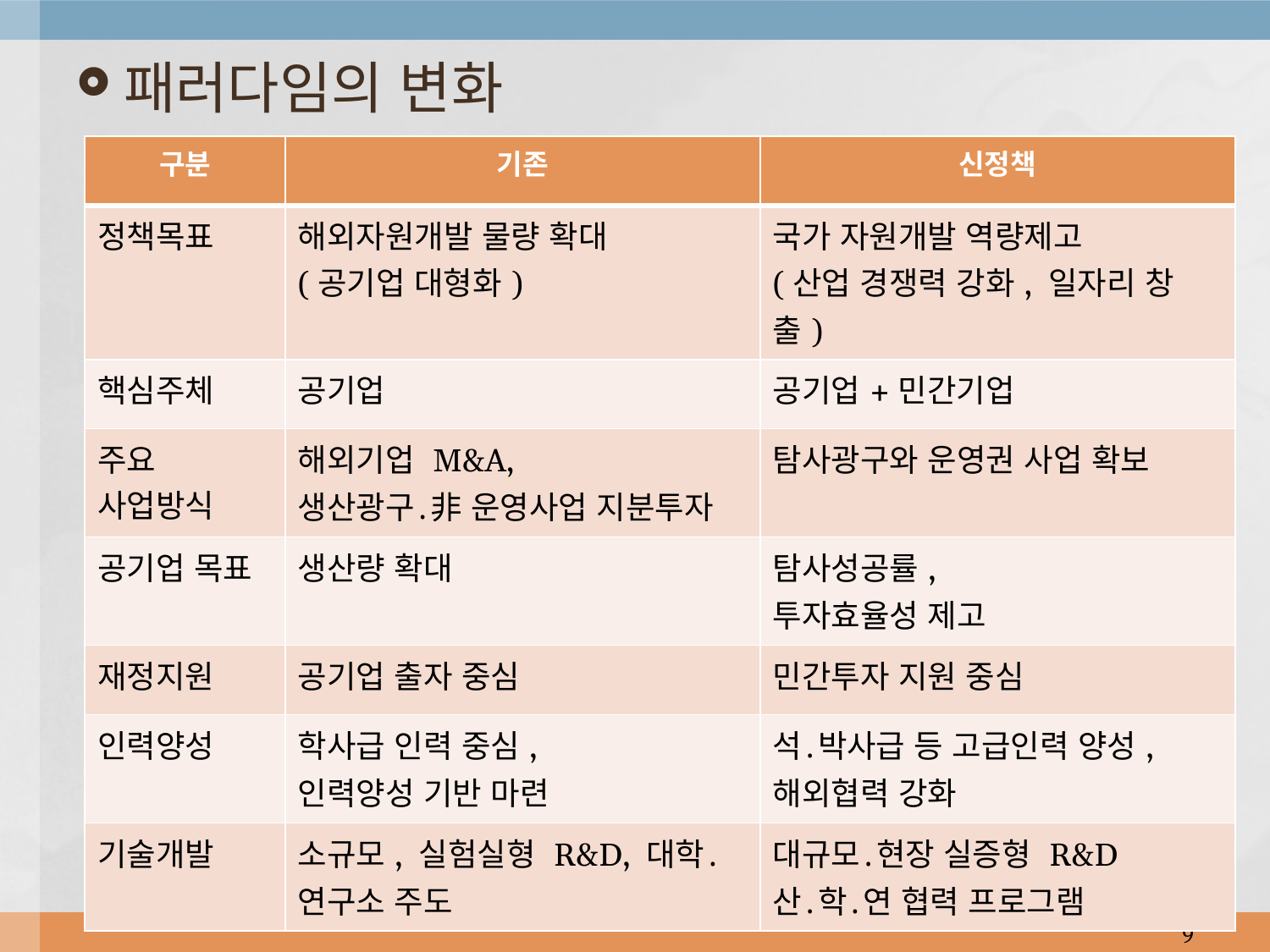

패러다임의 변화
| 구분 | 기존 | 신정책 |
| --- | --- | --- |
| 정책목표 | 해외자원개발 물량 확대 (공기업 대형화) | 국가 자원개발 역량제고 (산업 경쟁력 강화, 일자리 창출) |
| 핵심주체 | 공기업 | 공기업+민간기업 |
| 주요 사업방식 | 해외기업 M&A, 생산광구․非 운영사업 지분투자 | 탐사광구와 운영권 사업 확보 |
| 공기업 목표 | 생산량 확대 | 탐사성공률, 투자효율성 제고 |
| 재정지원 | 공기업 출자 중심 | 민간투자 지원 중심 |
| 인력양성 | 학사급 인력 중심, 인력양성 기반 마련 | 석․박사급 등 고급인력 양성, 해외협력 강화 |
| 기술개발 | 소규모, 실험실형 R&D, 대학․연구소 주도 | 대규모․현장 실증형 R&D 산․학․연 협력 프로그램 |
9